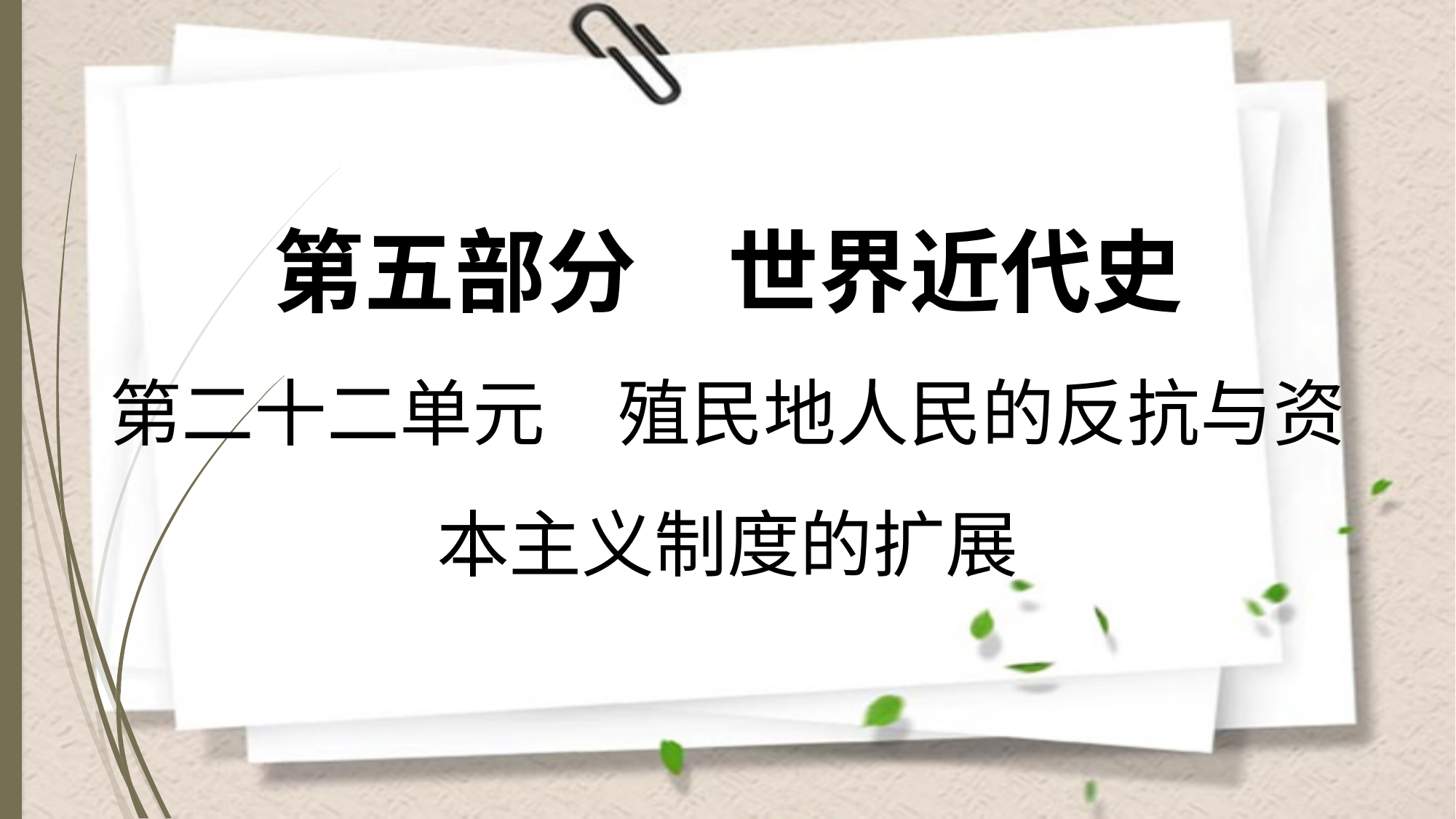

第五部分　世界近代史
第二十二单元　殖民地人民的反抗与资本主义制度的扩展